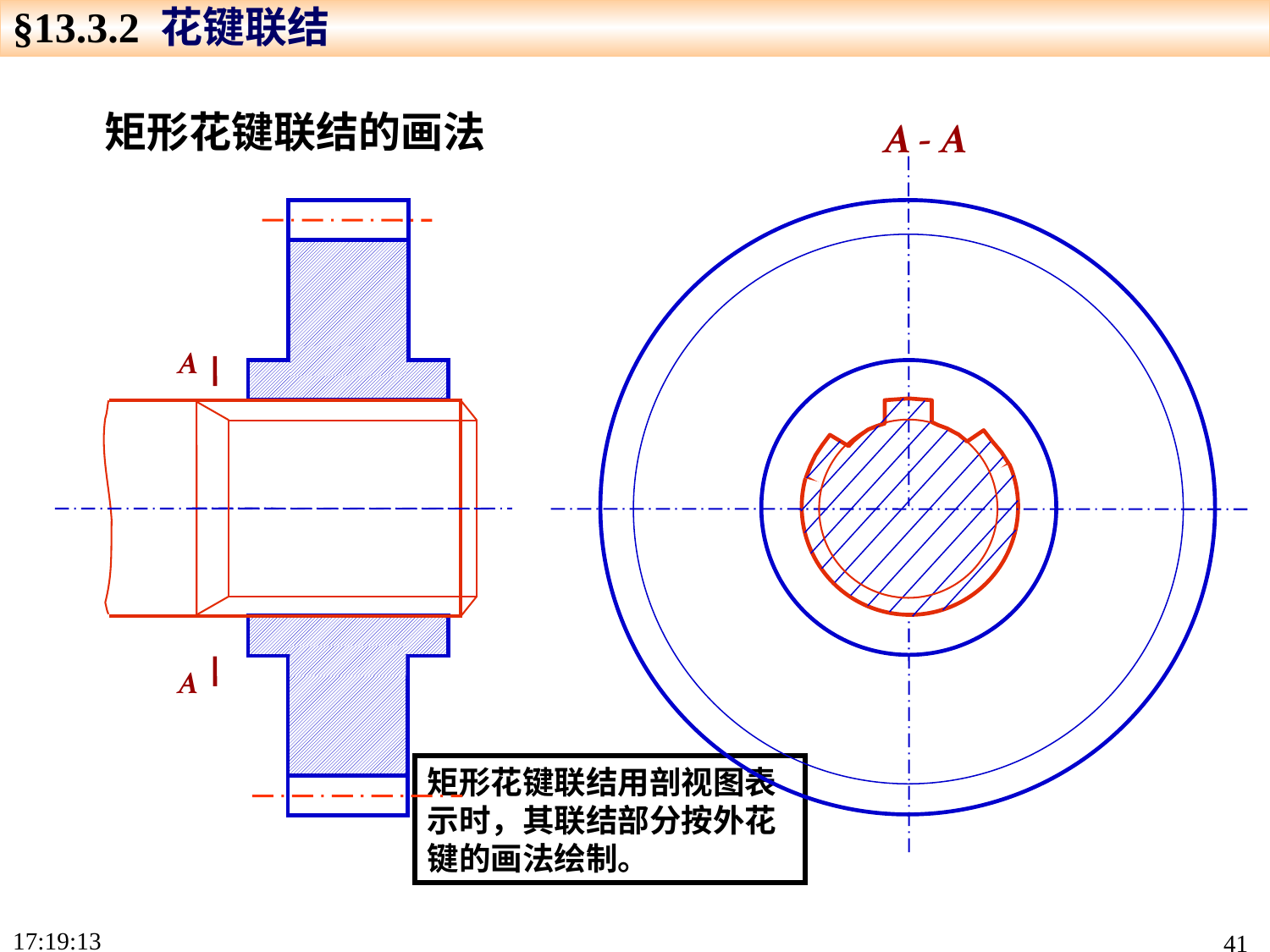

§13.3.2 花键联结
矩形花键联结的画法
A - A

A

A

矩形花键联结用剖视图表示时，其联结部分按外花键的画法绘制。
17:19:13
41